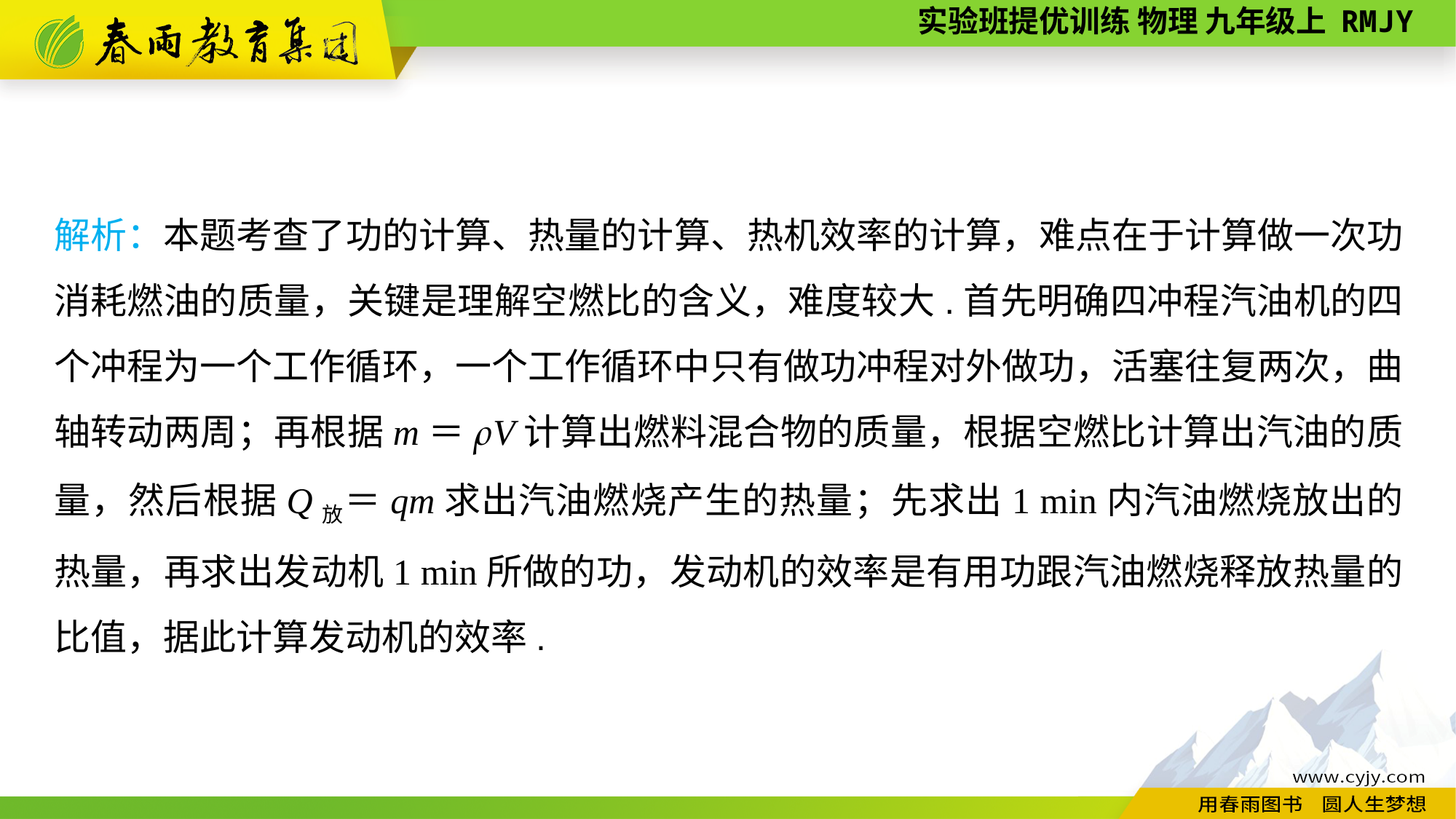

解析：本题考查了功的计算、热量的计算、热机效率的计算，难点在于计算做一次功消耗燃油的质量，关键是理解空燃比的含义，难度较大.首先明确四冲程汽油机的四个冲程为一个工作循环，一个工作循环中只有做功冲程对外做功，活塞往复两次，曲轴转动两周；再根据m＝ρV计算出燃料混合物的质量，根据空燃比计算出汽油的质量，然后根据Q放＝qm求出汽油燃烧产生的热量；先求出1 min内汽油燃烧放出的热量，再求出发动机1 min所做的功，发动机的效率是有用功跟汽油燃烧释放热量的比值，据此计算发动机的效率.